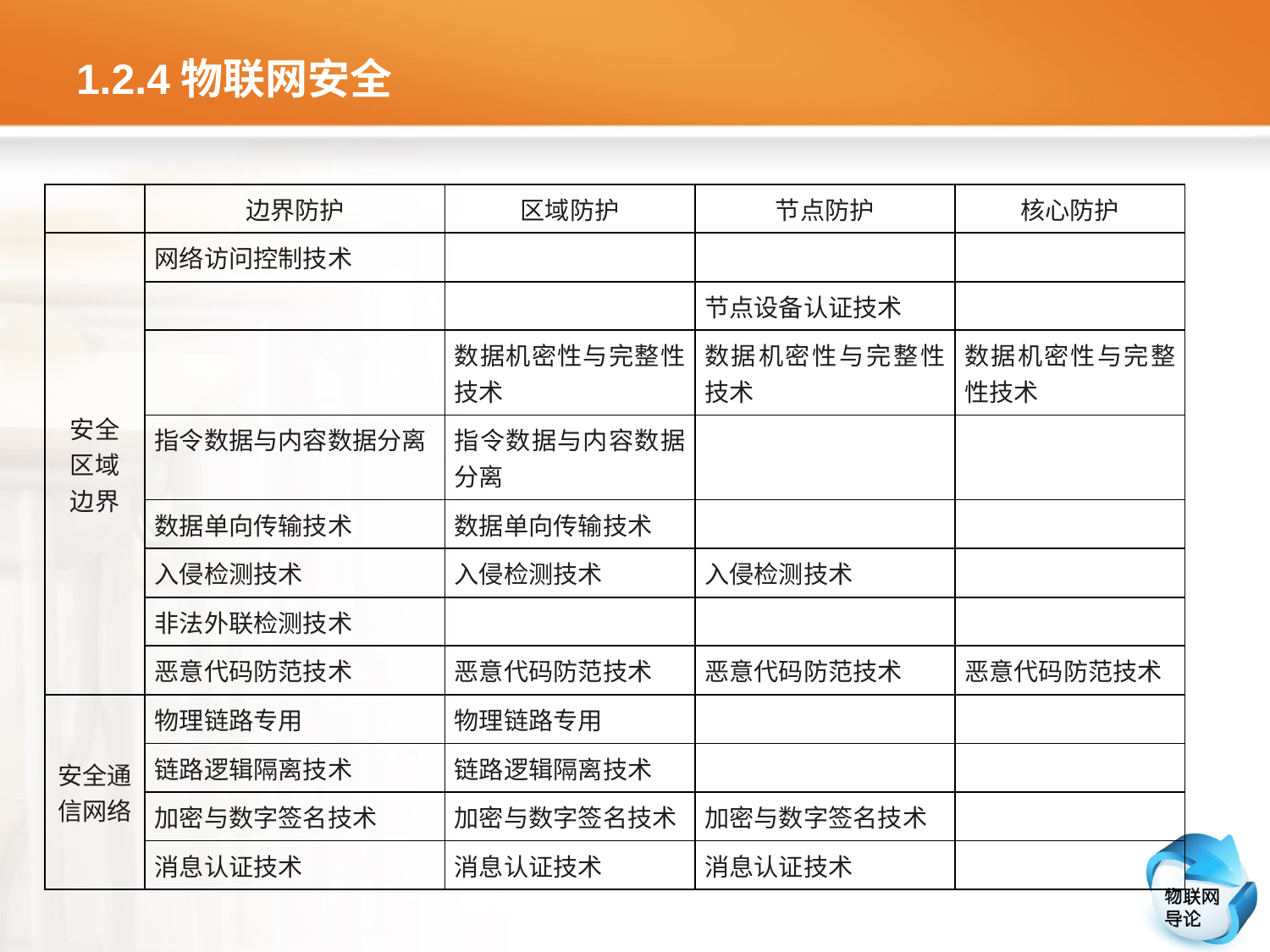

# 1.2.4物联网安全
|  | 边界防护 | 区域防护 | 节点防护 | 核心防护 |
| --- | --- | --- | --- | --- |
| 安全 区域 边界 | 网络访问控制技术 |  |  |  |
|  |  |  | 节点设备认证技术 |  |
|  |  | 数据机密性与完整性技术 | 数据机密性与完整性技术 | 数据机密性与完整性技术 |
|  | 指令数据与内容数据分离 | 指令数据与内容数据分离 |  |  |
|  | 数据单向传输技术 | 数据单向传输技术 |  |  |
|  | 入侵检测技术 | 入侵检测技术 | 入侵检测技术 |  |
|  | 非法外联检测技术 |  |  |  |
|  | 恶意代码防范技术 | 恶意代码防范技术 | 恶意代码防范技术 | 恶意代码防范技术 |
| 安全通信网络 | 物理链路专用 | 物理链路专用 |  |  |
|  | 链路逻辑隔离技术 | 链路逻辑隔离技术 |  |  |
|  | 加密与数字签名技术 | 加密与数字签名技术 | 加密与数字签名技术 |  |
|  | 消息认证技术 | 消息认证技术 | 消息认证技术 |  |